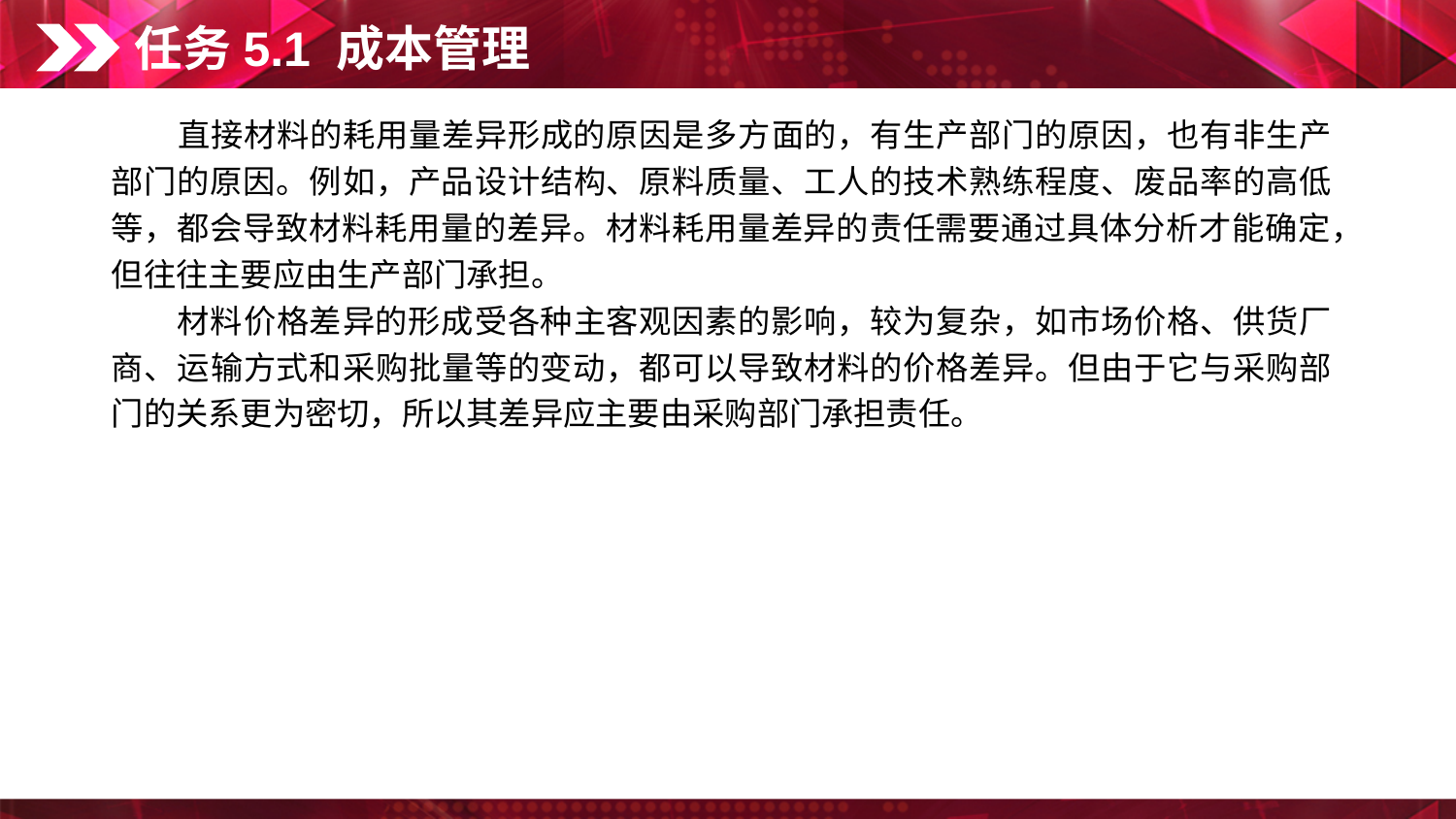

任务5.1 成本管理

　　直接材料的耗用量差异形成的原因是多方面的，有生产部门的原因，也有非生产部门的原因。例如，产品设计结构、原料质量、工人的技术熟练程度、废品率的高低等，都会导致材料耗用量的差异。材料耗用量差异的责任需要通过具体分析才能确定，但往往主要应由生产部门承担。
　　材料价格差异的形成受各种主客观因素的影响，较为复杂，如市场价格、供货厂商、运输方式和采购批量等的变动，都可以导致材料的价格差异。但由于它与采购部门的关系更为密切，所以其差异应主要由采购部门承担责任。